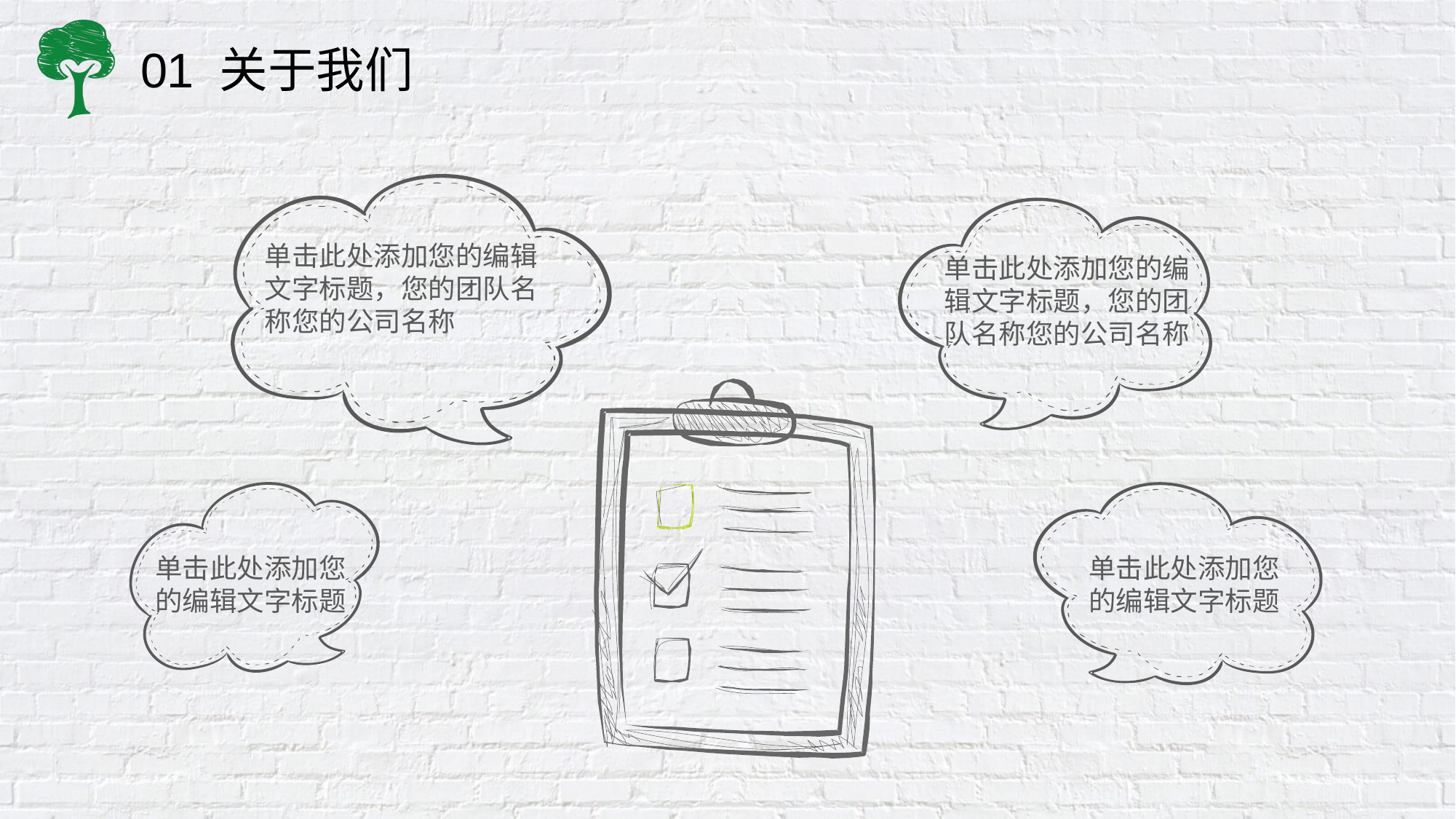

单击此处添加您的编辑文字标题，您的团队名称您的公司名称

单击此处添加您的编辑文字标题，您的团队名称您的公司名称

单击此处添加您的编辑文字标题

单击此处添加您的编辑文字标题